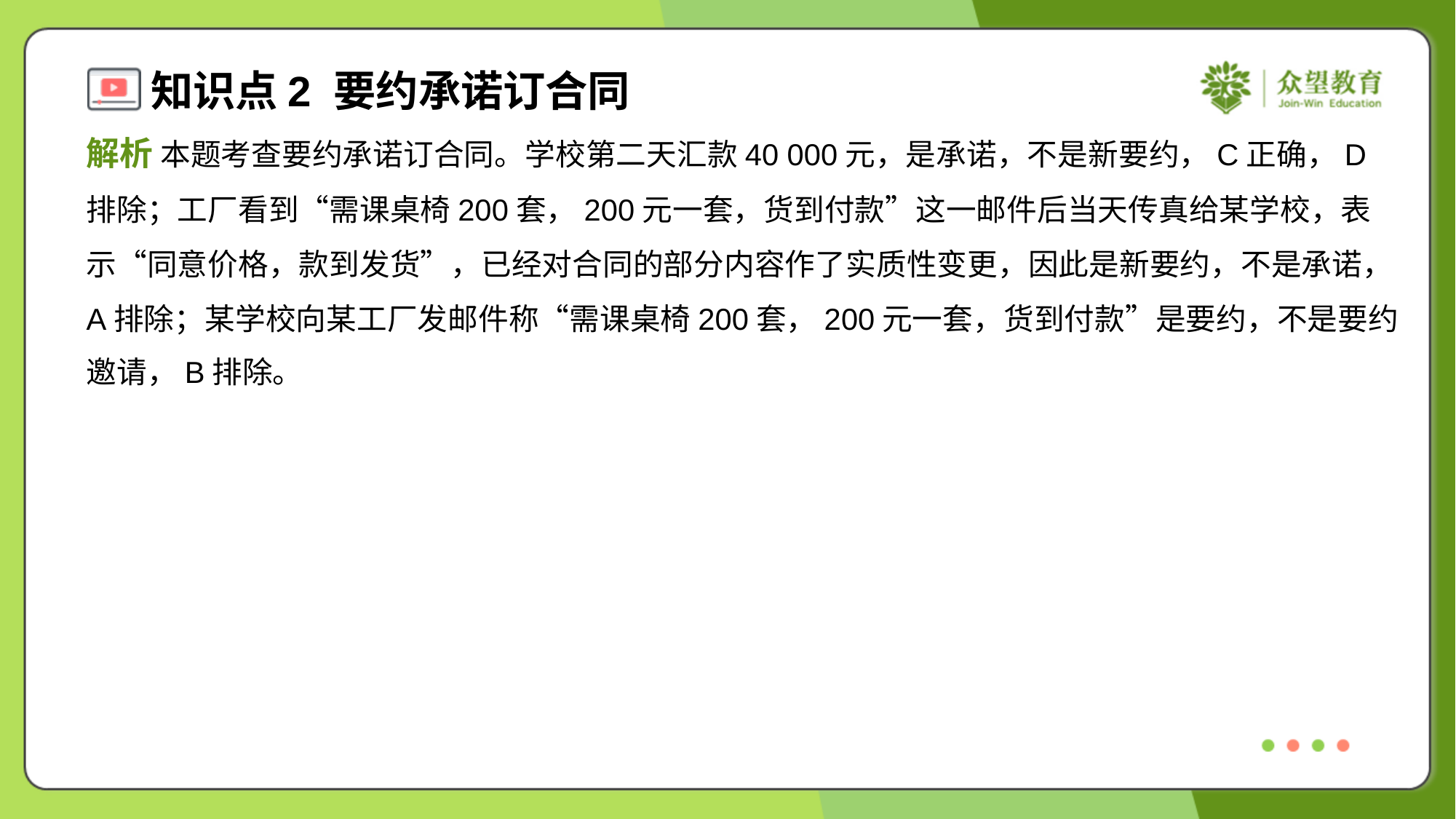

解析 本题考查要约承诺订合同。学校第二天汇款40 000元，是承诺，不是新要约，C正确，D
排除；工厂看到“需课桌椅200套，200元一套，货到付款”这一邮件后当天传真给某学校，表
示“同意价格，款到发货”，已经对合同的部分内容作了实质性变更，因此是新要约，不是承诺，
A排除；某学校向某工厂发邮件称“需课桌椅200套，200元一套，货到付款”是要约，不是要约
邀请，B排除。